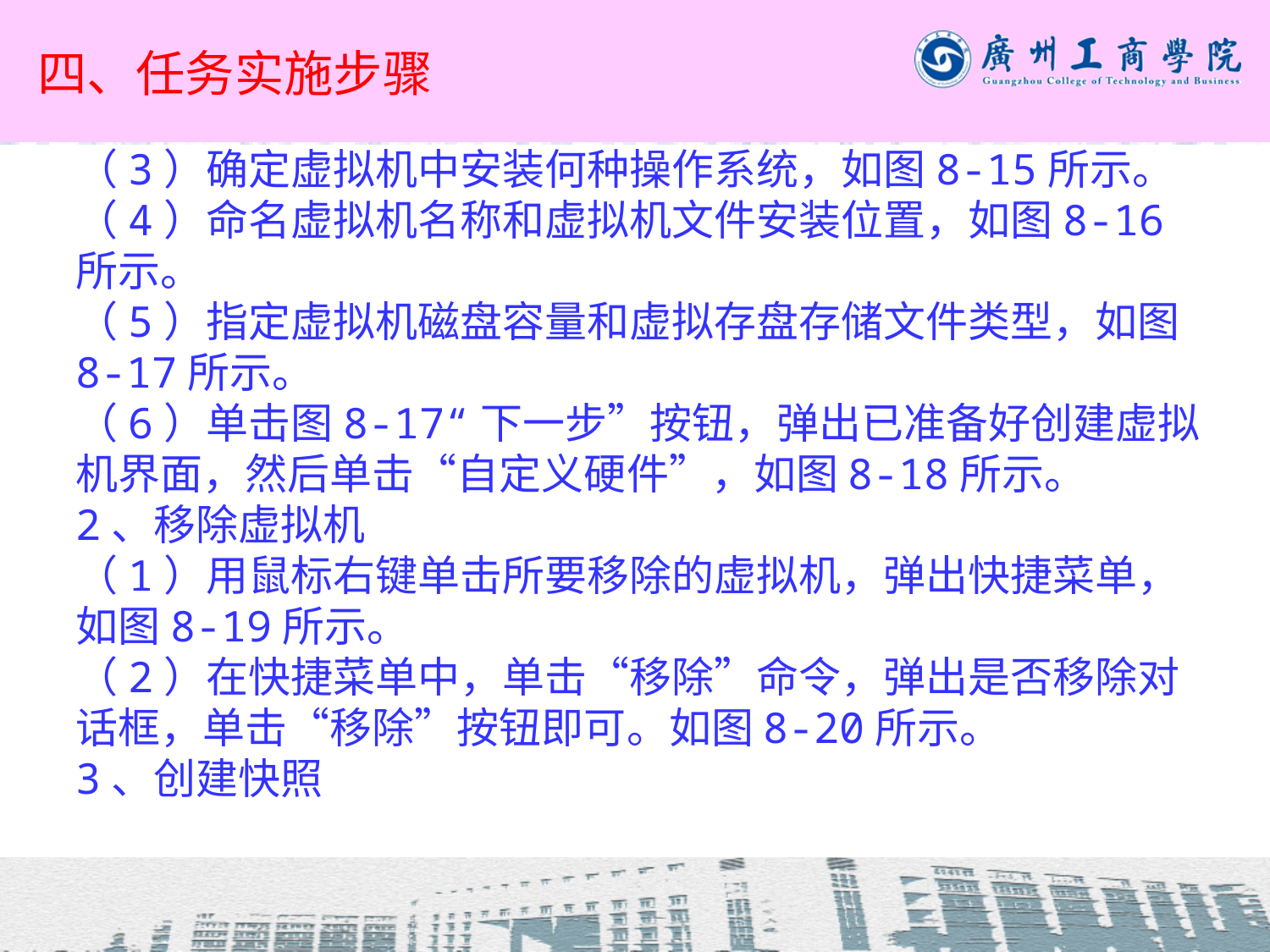

# 四、任务实施步骤
（3）确定虚拟机中安装何种操作系统，如图8-15所示。
（4）命名虚拟机名称和虚拟机文件安装位置，如图8-16所示。
（5）指定虚拟机磁盘容量和虚拟存盘存储文件类型，如图8-17所示。
（6）单击图8-17“下一步”按钮，弹出已准备好创建虚拟机界面，然后单击“自定义硬件”，如图8-18所示。
2、移除虚拟机
（1）用鼠标右键单击所要移除的虚拟机，弹出快捷菜单，如图8-19所示。
（2）在快捷菜单中，单击“移除”命令，弹出是否移除对话框，单击“移除”按钮即可。如图8-20所示。
3、创建快照